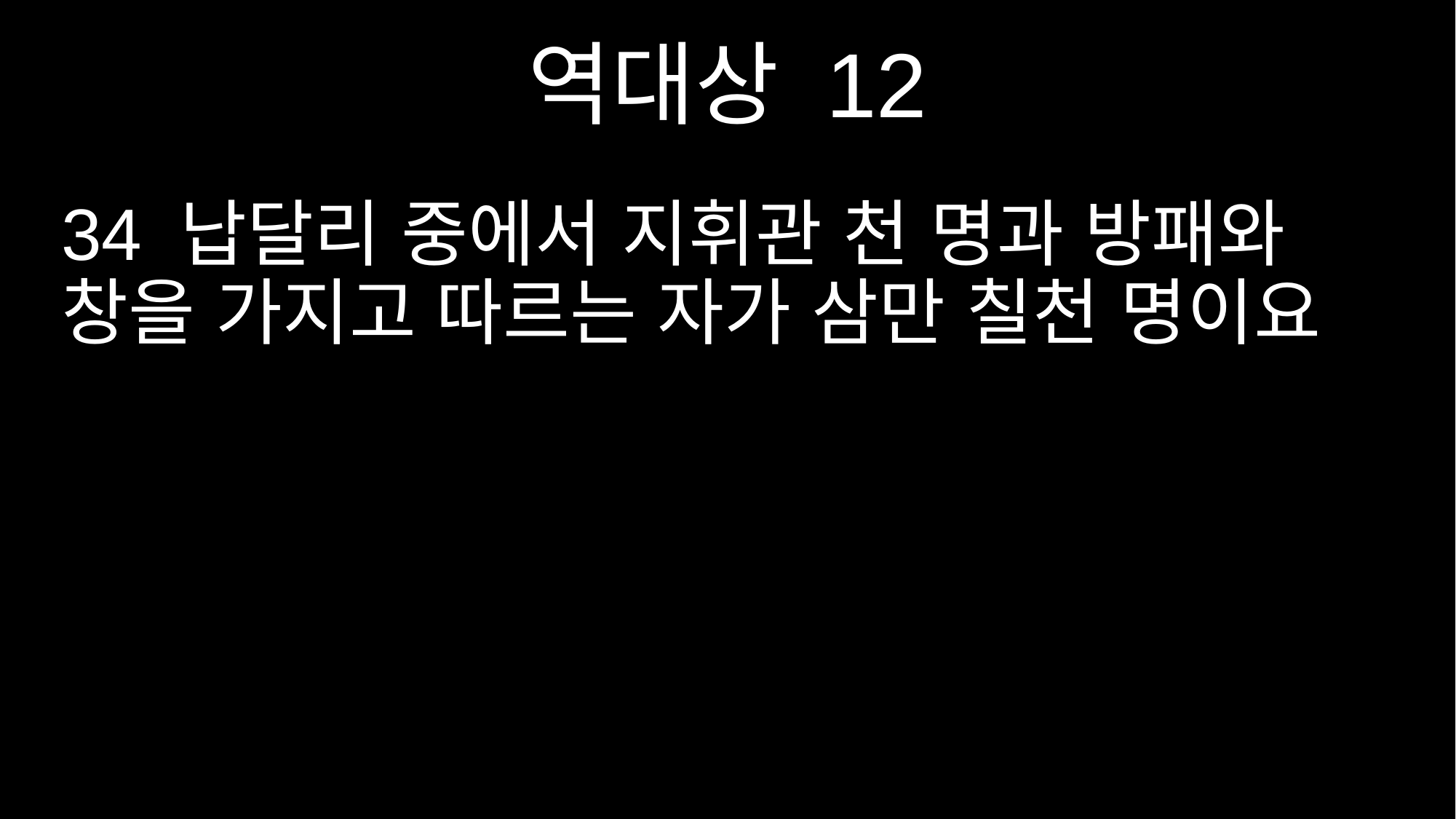

역대상 12
34 납달리 중에서 지휘관 천 명과 방패와 창을 가지고 따르는 자가 삼만 칠천 명이요